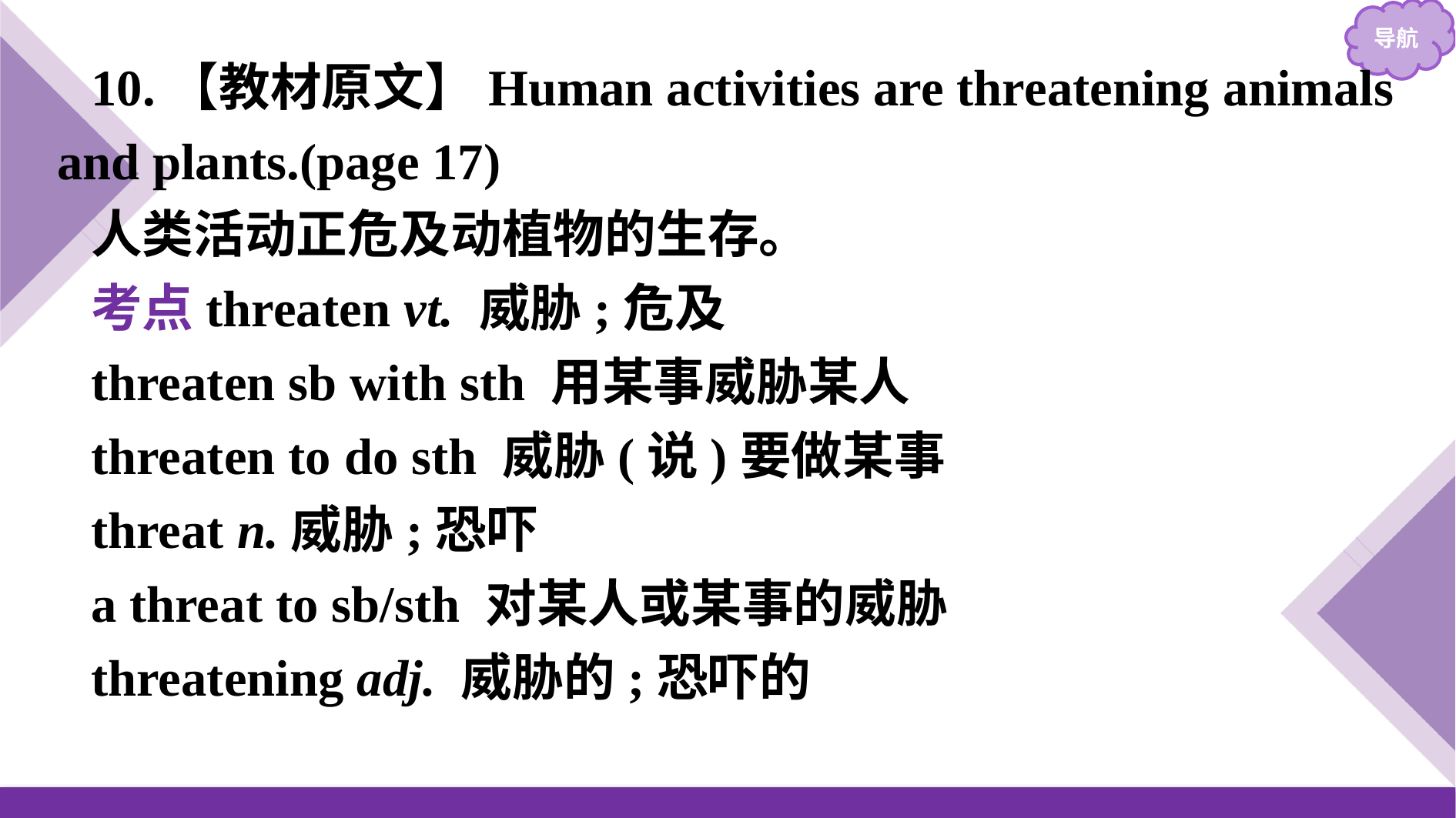

10.【教材原文】Human activities are threatening animals and plants.(page 17)
人类活动正危及动植物的生存。
考点threaten vt. 威胁;危及
threaten sb with sth 用某事威胁某人
threaten to do sth 威胁(说)要做某事
threat n.威胁;恐吓
a threat to sb/sth 对某人或某事的威胁
threatening adj. 威胁的;恐吓的